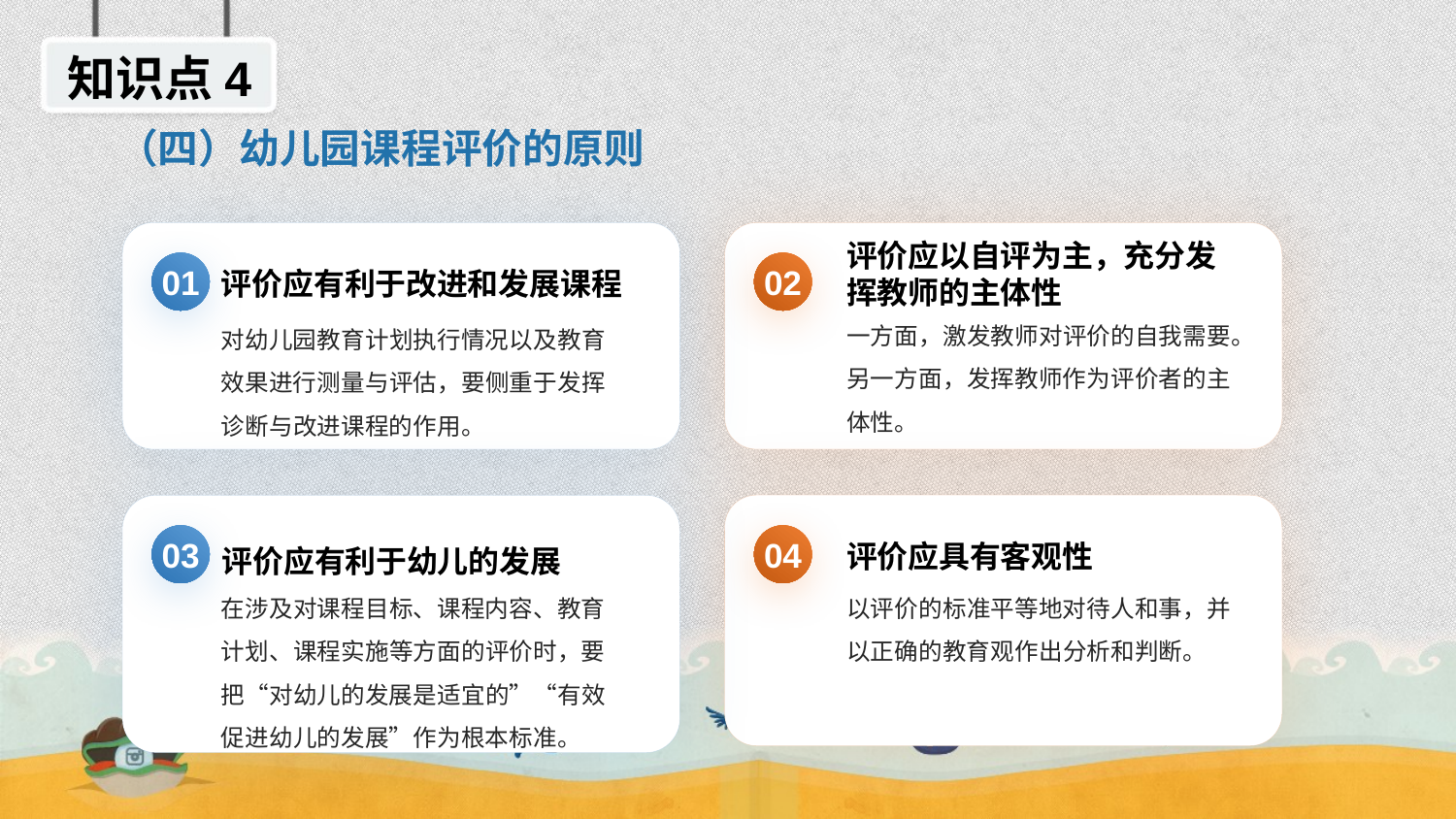

知识点4
（四）幼儿园课程评价的原则

01
02
评价应有利于改进和发展课程
评价应以自评为主，充分发挥教师的主体性
一方面，激发教师对评价的自我需要。另一方面，发挥教师作为评价者的主体性。
对幼儿园教育计划执行情况以及教育效果进行测量与评估，要侧重于发挥诊断与改进课程的作用。

03
04
评价应具有客观性
评价应有利于幼儿的发展
在涉及对课程目标、课程内容、教育计划、课程实施等方面的评价时，要把“对幼儿的发展是适宜的”“有效促进幼儿的发展”作为根本标准。
以评价的标准平等地对待人和事，并以正确的教育观作出分析和判断。